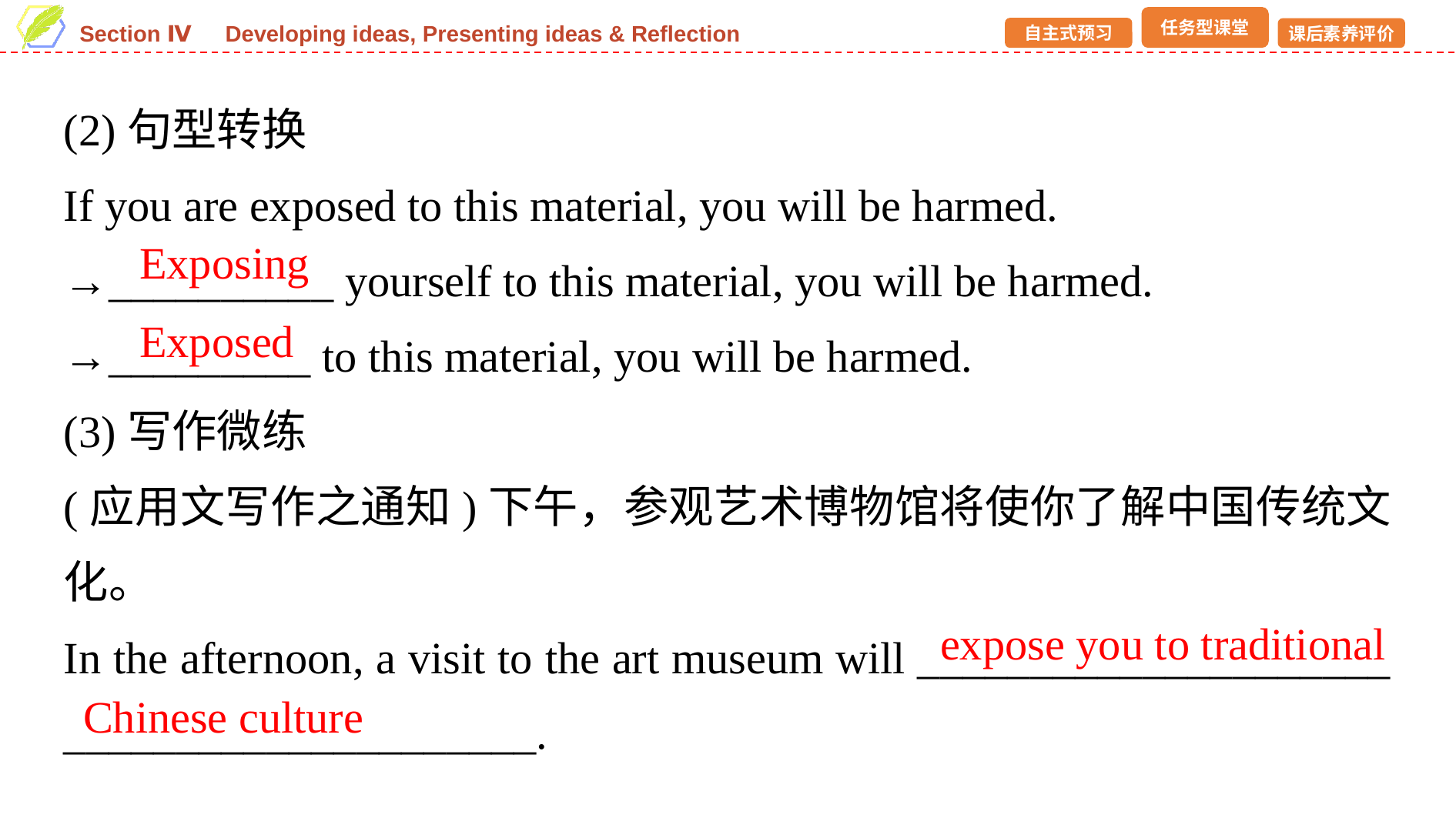

(2)句型转换
If you are exposed to this material, you will be harmed.
→__________ yourself to this material, you will be harmed.
→_________ to this material, you will be harmed.
(3)写作微练
(应用文写作之通知)下午，参观艺术博物馆将使你了解中国传统文化。
In the afternoon, a visit to the art museum will _____________________ _____________________.
Exposing
Exposed
expose you to traditional
Chinese culture